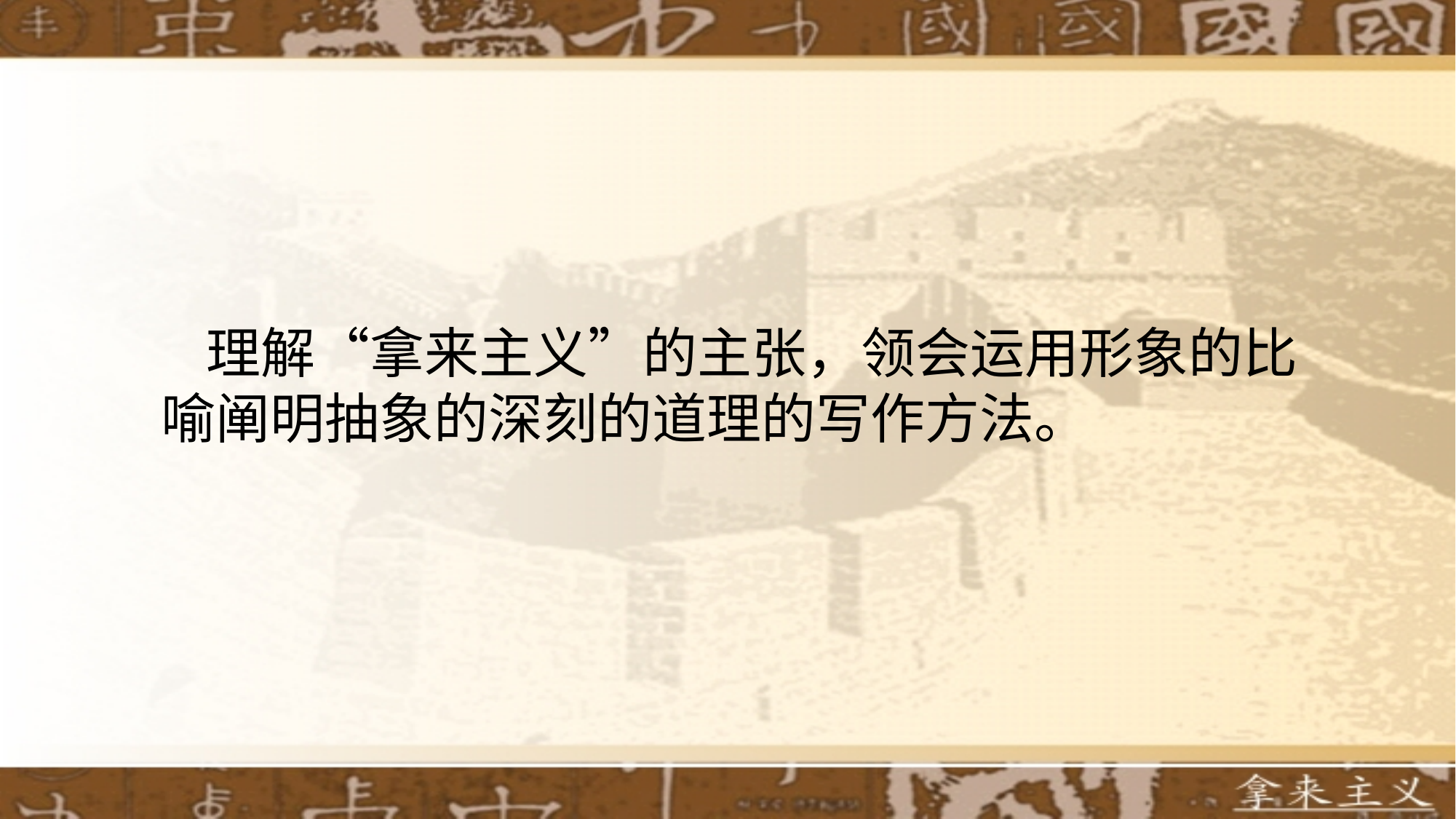

#

      理解“拿来主义”的主张，领会运用形象的比喻阐明抽象的深刻的道理的写作方法。